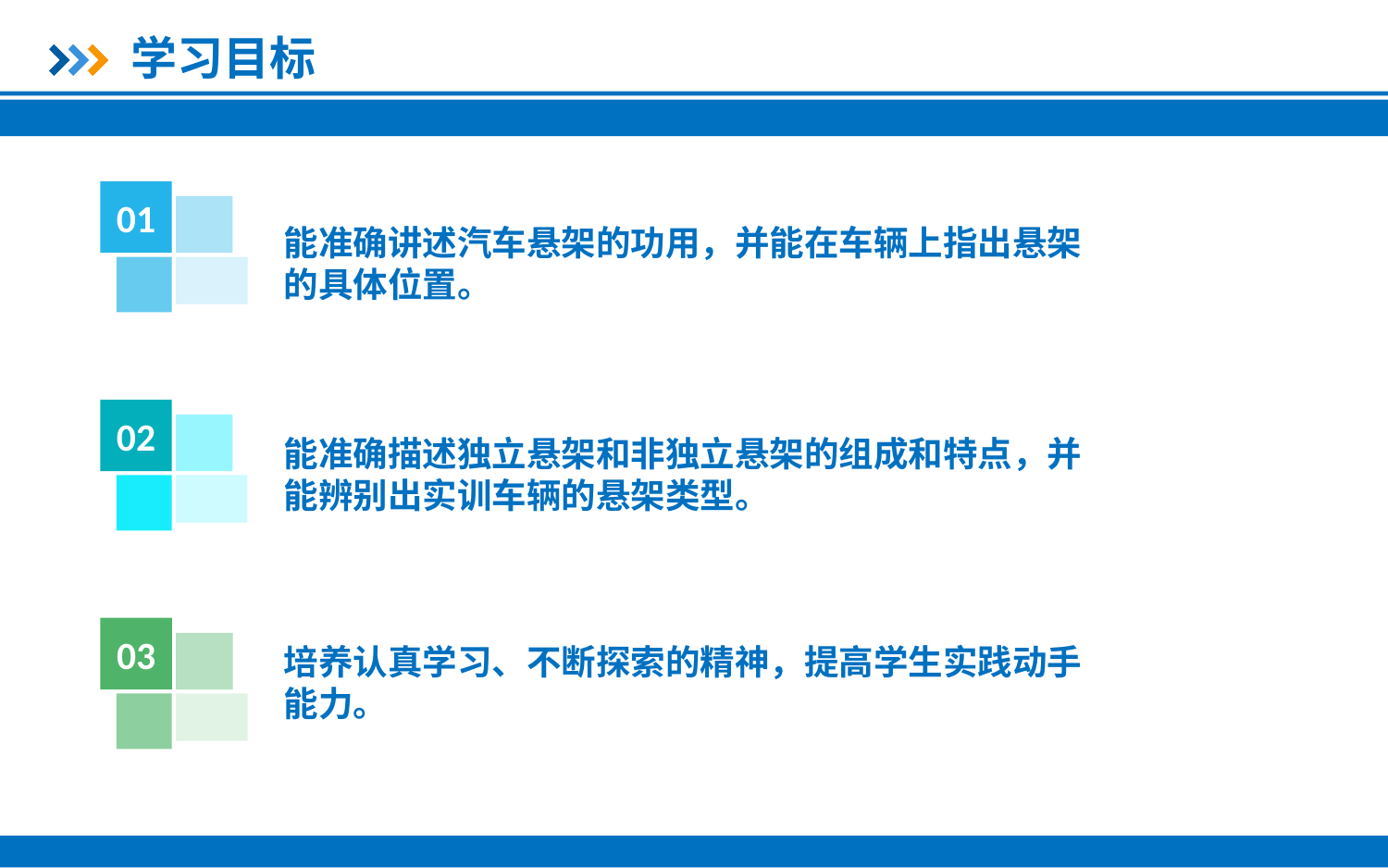

学习目标
01

能准确讲述汽车悬架的功用，并能在车辆上指出悬架的具体位置。
02

能准确描述独立悬架和非独立悬架的组成和特点，并能辨别出实训车辆的悬架类型。

培养认真学习、不断探索的精神，提高学生实践动手能力。

03